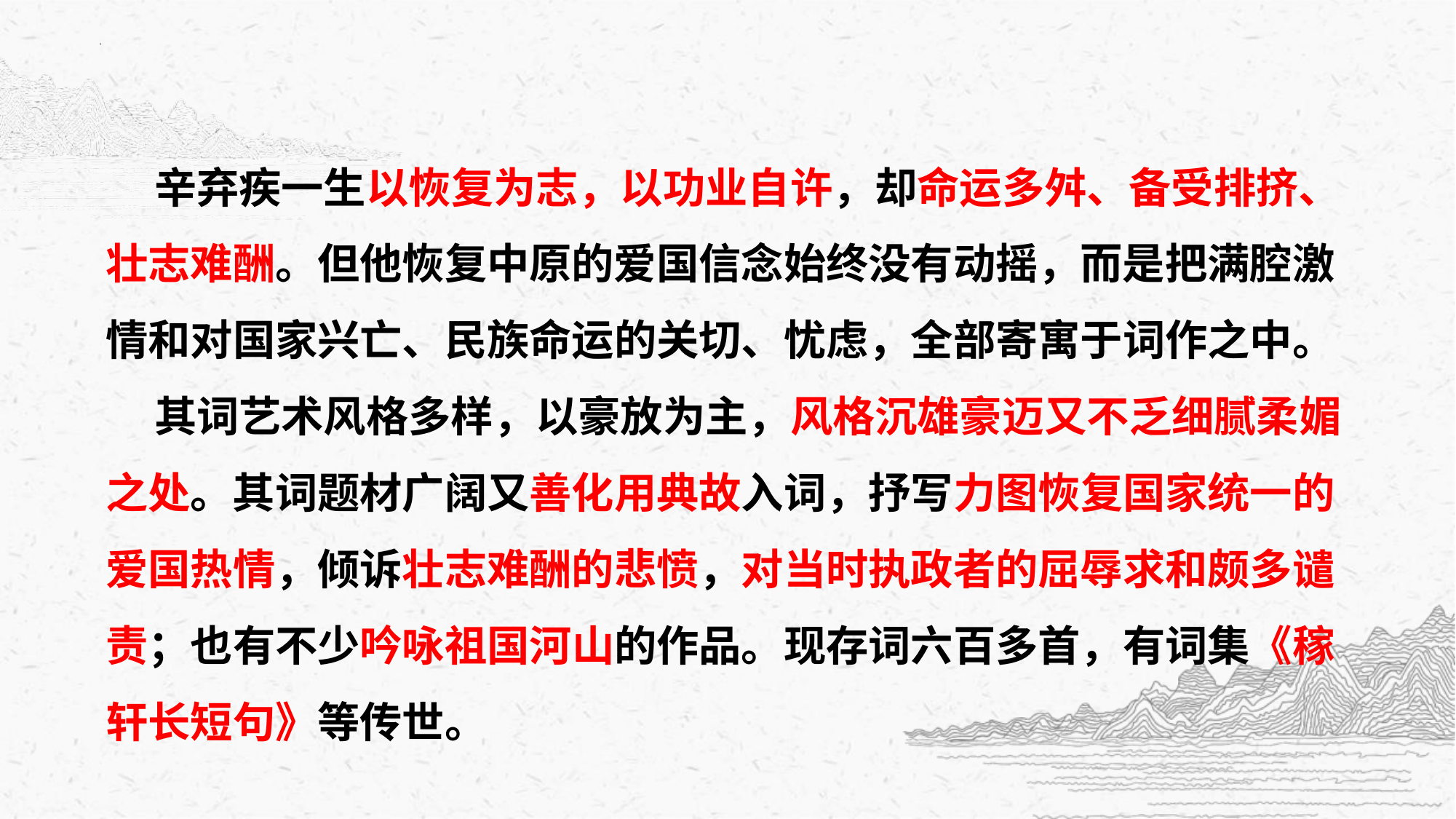

辛弃疾一生以恢复为志，以功业自许，却命运多舛、备受排挤、壮志难酬。但他恢复中原的爱国信念始终没有动摇，而是把满腔激情和对国家兴亡、民族命运的关切、忧虑，全部寄寓于词作之中。
    其词艺术风格多样，以豪放为主，风格沉雄豪迈又不乏细腻柔媚之处。其词题材广阔又善化用典故入词，抒写力图恢复国家统一的爱国热情，倾诉壮志难酬的悲愤，对当时执政者的屈辱求和颇多谴责；也有不少吟咏祖国河山的作品。现存词六百多首，有词集《稼轩长短句》等传世。